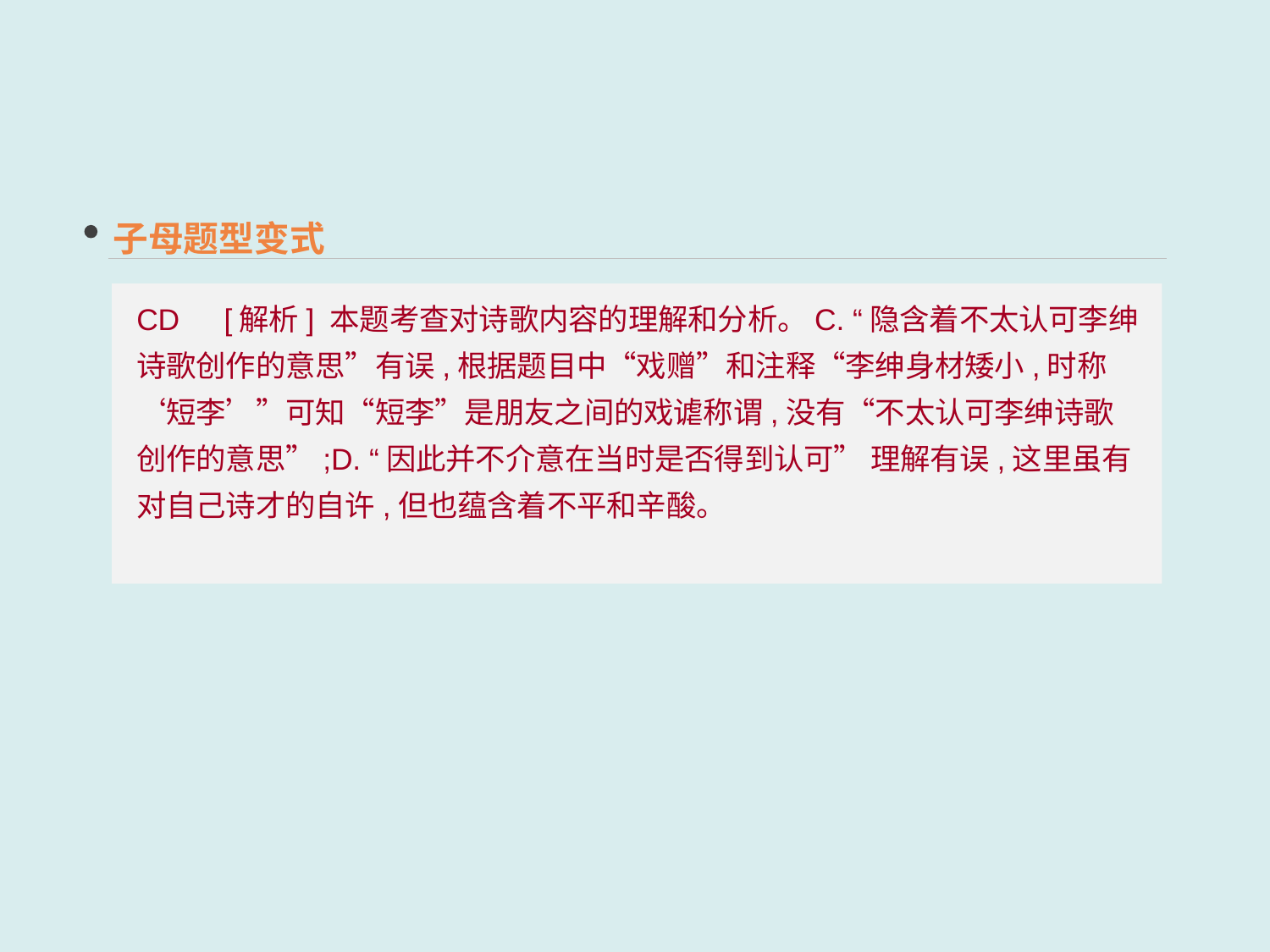

子母题型变式

CD　[解析] 本题考查对诗歌内容的理解和分析。C. “隐含着不太认可李绅诗歌创作的意思”有误,根据题目中“戏赠”和注释“李绅身材矮小,时称‘短李’”可知“短李”是朋友之间的戏谑称谓,没有“不太认可李绅诗歌创作的意思”;D. “因此并不介意在当时是否得到认可” 理解有误,这里虽有对自己诗才的自许,但也蕴含着不平和辛酸。